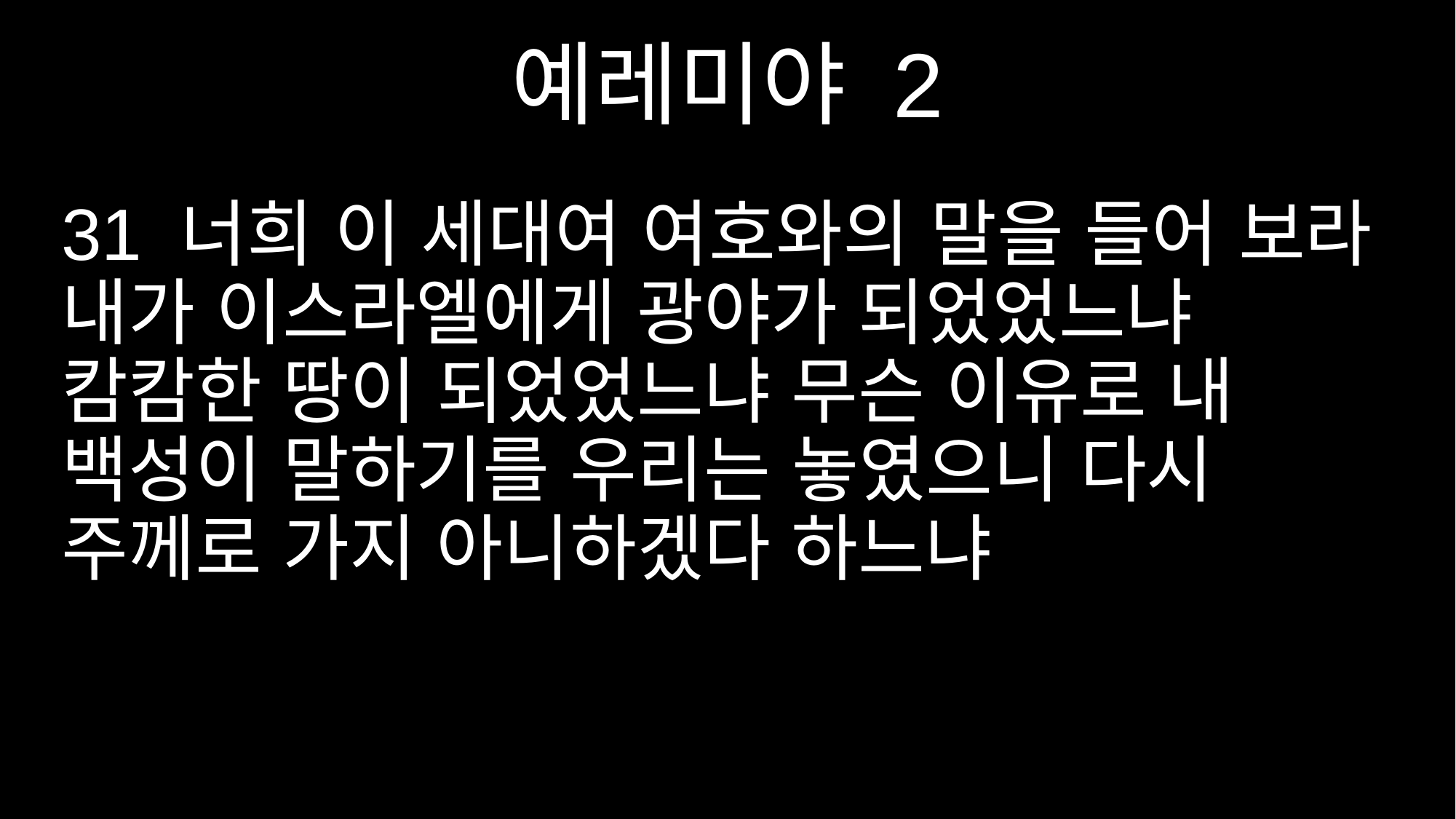

예레미야 2
31 너희 이 세대여 여호와의 말을 들어 보라 내가 이스라엘에게 광야가 되었었느냐 캄캄한 땅이 되었었느냐 무슨 이유로 내 백성이 말하기를 우리는 놓였으니 다시 주께로 가지 아니하겠다 하느냐